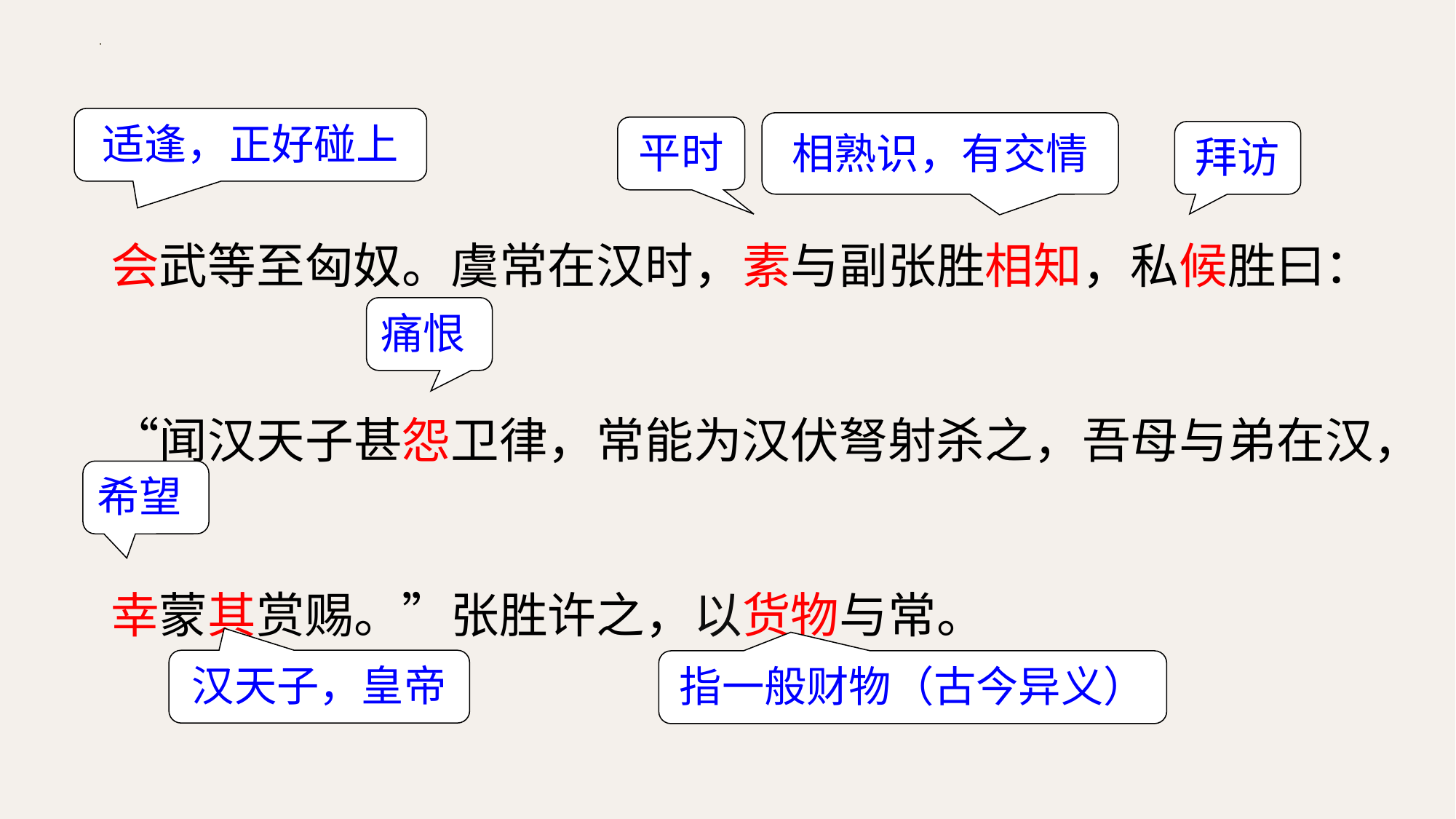

适逢，正好碰上
相熟识，有交情
平时
拜访
会武等至匈奴。虞常在汉时，素与副张胜相知，私候胜曰：“闻汉天子甚怨卫律，常能为汉伏弩射杀之，吾母与弟在汉，幸蒙其赏赐。”张胜许之，以货物与常。
痛恨
希望
汉天子，皇帝
指一般财物（古今异义）